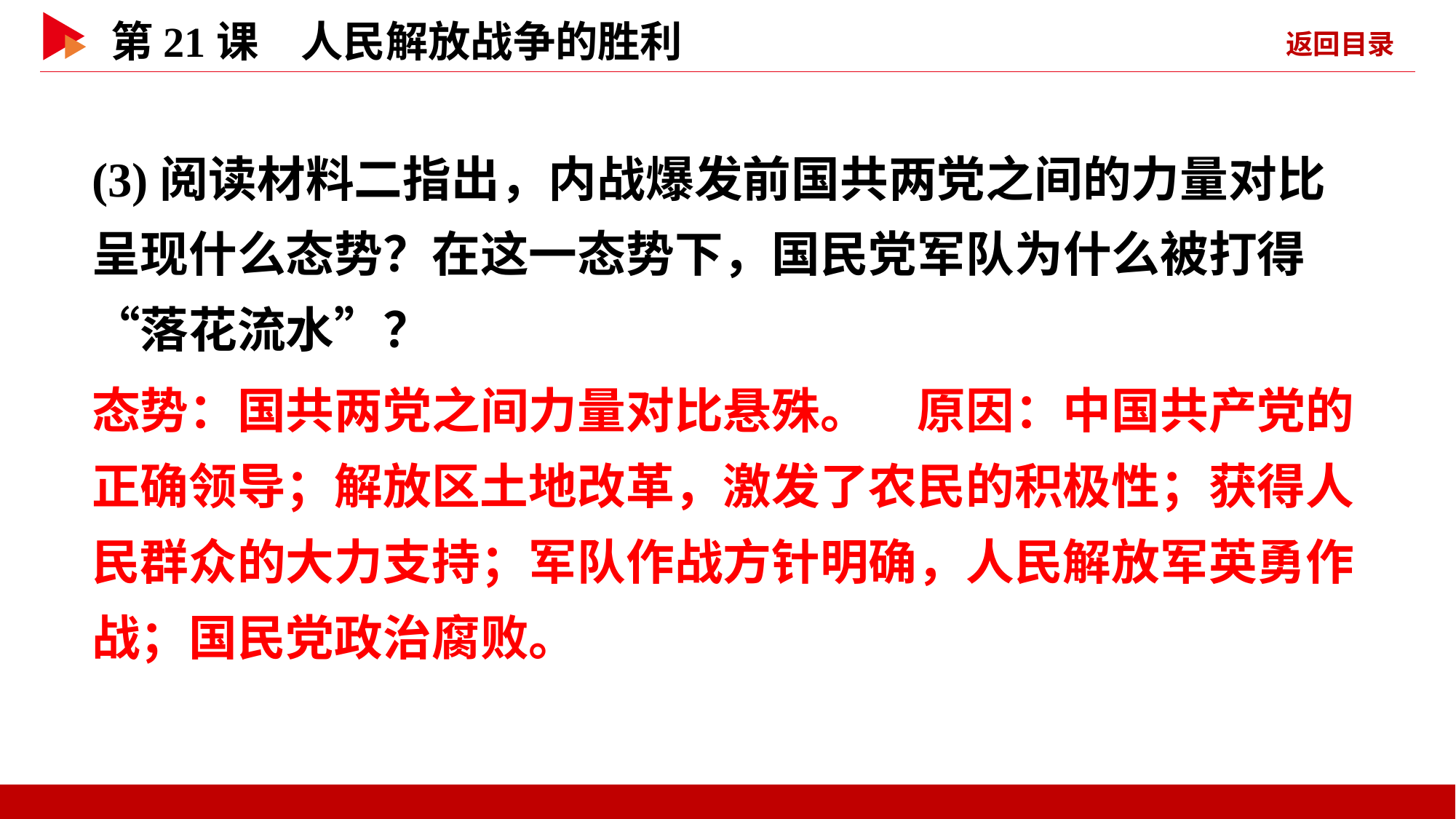

(3)阅读材料二指出，内战爆发前国共两党之间的力量对比呈现什么态势？在这一态势下，国民党军队为什么被打得“落花流水”？
态势：国共两党之间力量对比悬殊。　原因：中国共产党的正确领导；解放区土地改革，激发了农民的积极性；获得人民群众的大力支持；军队作战方针明确，人民解放军英勇作战；国民党政治腐败。